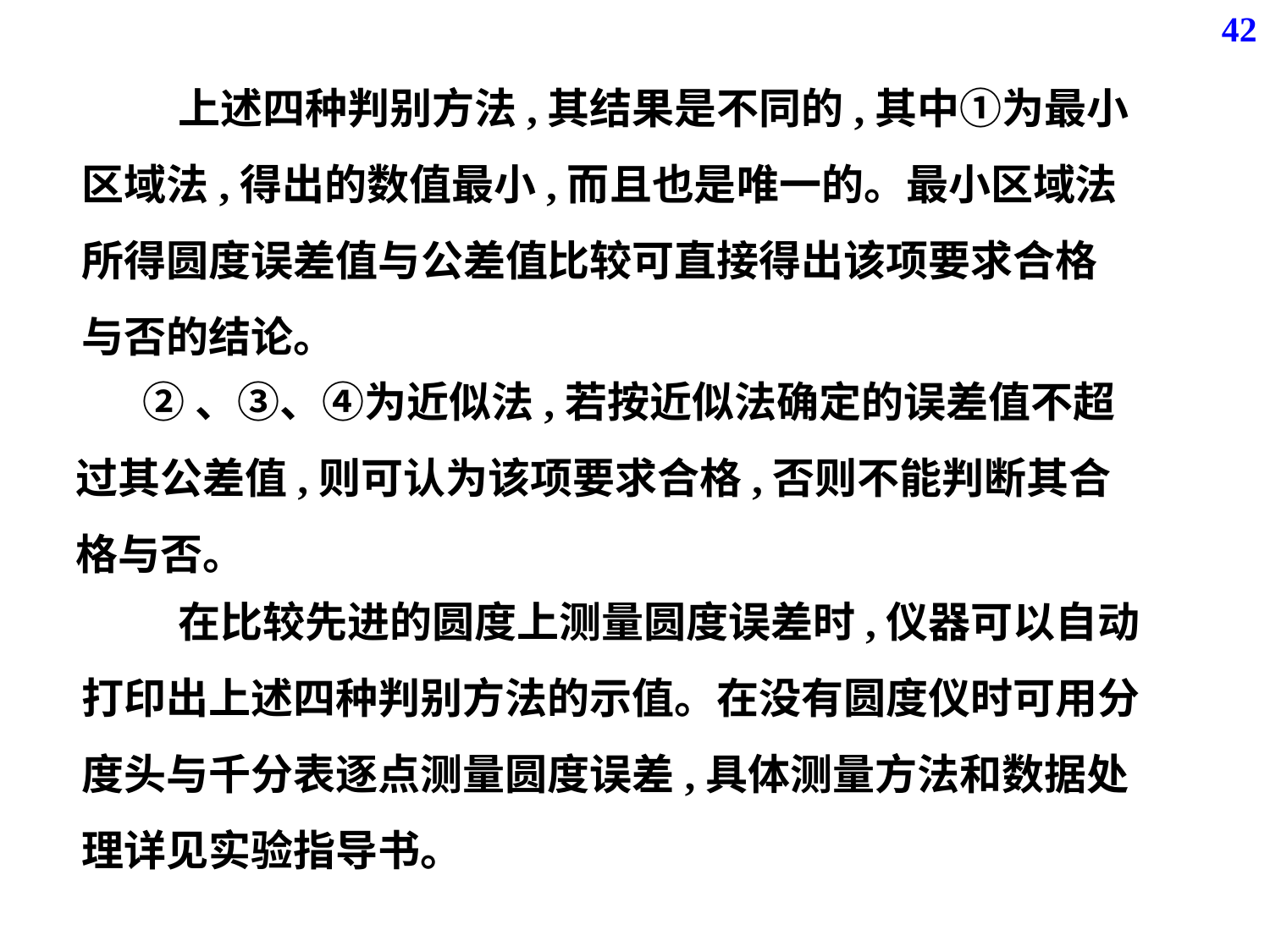

42
         上述四种判别方法,其结果是不同的,其中①为最小区域法,得出的数值最小,而且也是唯一的。最小区域法所得圆度误差值与公差值比较可直接得出该项要求合格与否的结论。
       ②、③、④为近似法,若按近似法确定的误差值不超过其公差值,则可认为该项要求合格,否则不能判断其合格与否。
         在比较先进的圆度上测量圆度误差时,仪器可以自动打印出上述四种判别方法的示值。在没有圆度仪时可用分度头与千分表逐点测量圆度误差,具体测量方法和数据处理详见实验指导书。